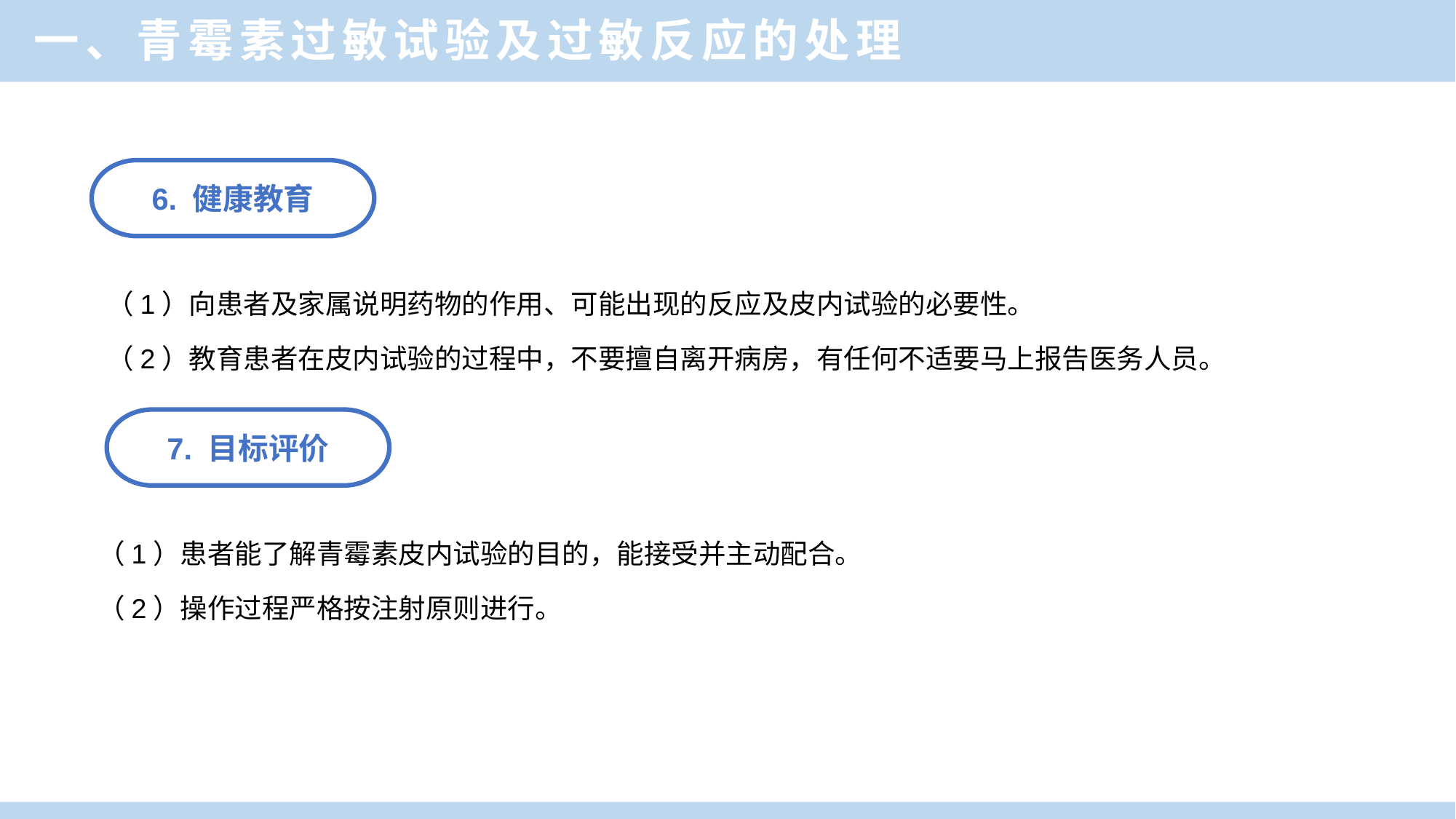

一、青霉素过敏试验及过敏反应的处理
6. 健康教育
（1）向患者及家属说明药物的作用、可能出现的反应及皮内试验的必要性。
（2）教育患者在皮内试验的过程中，不要擅自离开病房，有任何不适要马上报告医务人员。
7. 目标评价
（1）患者能了解青霉素皮内试验的目的，能接受并主动配合。
（2）操作过程严格按注射原则进行。